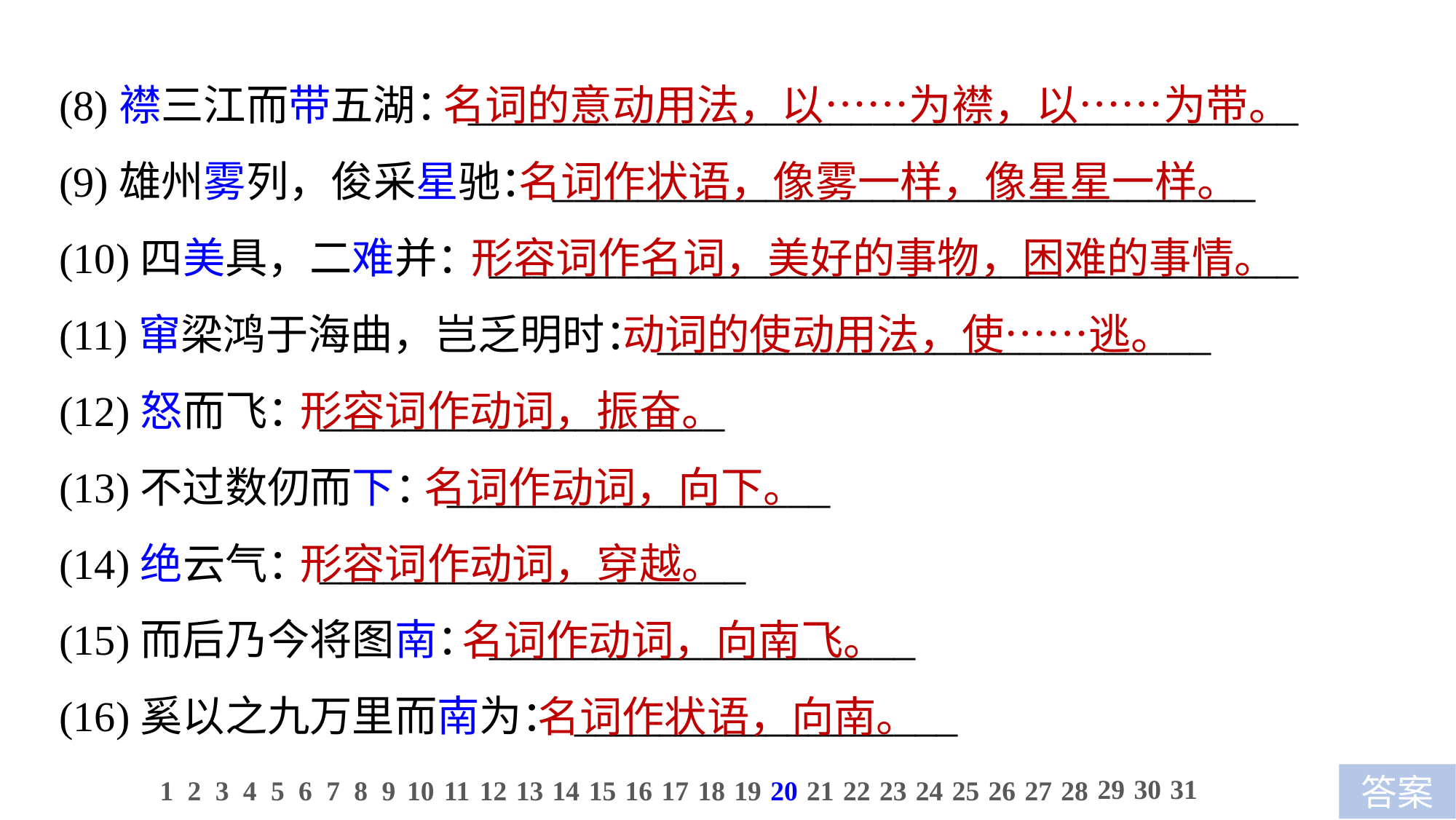

(8)襟三江而带五湖：_______________________________________
(9)雄州雾列，俊采星驰：_________________________________
(10)四美具，二难并：______________________________________
(11)窜梁鸿于海曲，岂乏明时：__________________________
(12)怒而飞：___________________
(13)不过数仞而下：__________________
(14)绝云气：____________________
(15)而后乃今将图南：____________________
(16)奚以之九万里而南为：__________________
              名词的意动用法，以……为襟，以……为带。
                      名词作状语，像雾一样，像星星一样。
                 形容词作名词，美好的事物，困难的事情。
                                 动词的使动用法，使……逃。
形容词作动词，振奋。
            名词作动词，向下。
形容词作动词，穿越。
                名词作动词，向南飞。
                        名词作状语，向南。
29
30
31
1
2
3
4
5
6
7
8
9
10
11
12
13
14
15
16
17
18
19
20
21
22
23
24
25
26
27
28
答案